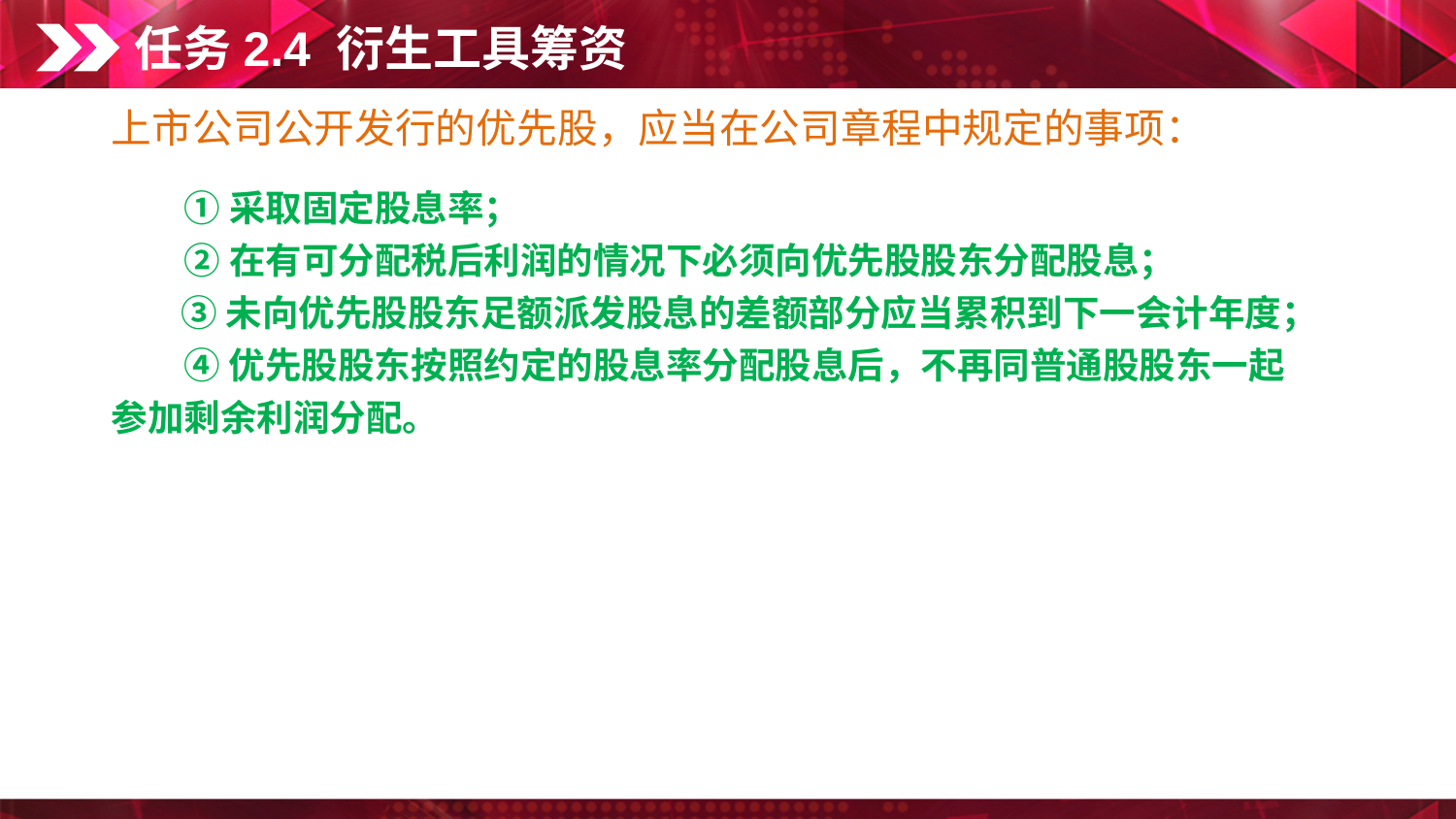

任务2.4 衍生工具筹资

上市公司公开发行的优先股，应当在公司章程中规定的事项：
　　① 采取固定股息率；
　　② 在有可分配税后利润的情况下必须向优先股股东分配股息；
　    ③ 未向优先股股东足额派发股息的差额部分应当累积到下一会计年度；
　　④ 优先股股东按照约定的股息率分配股息后，不再同普通股股东一起参加剩余利润分配。